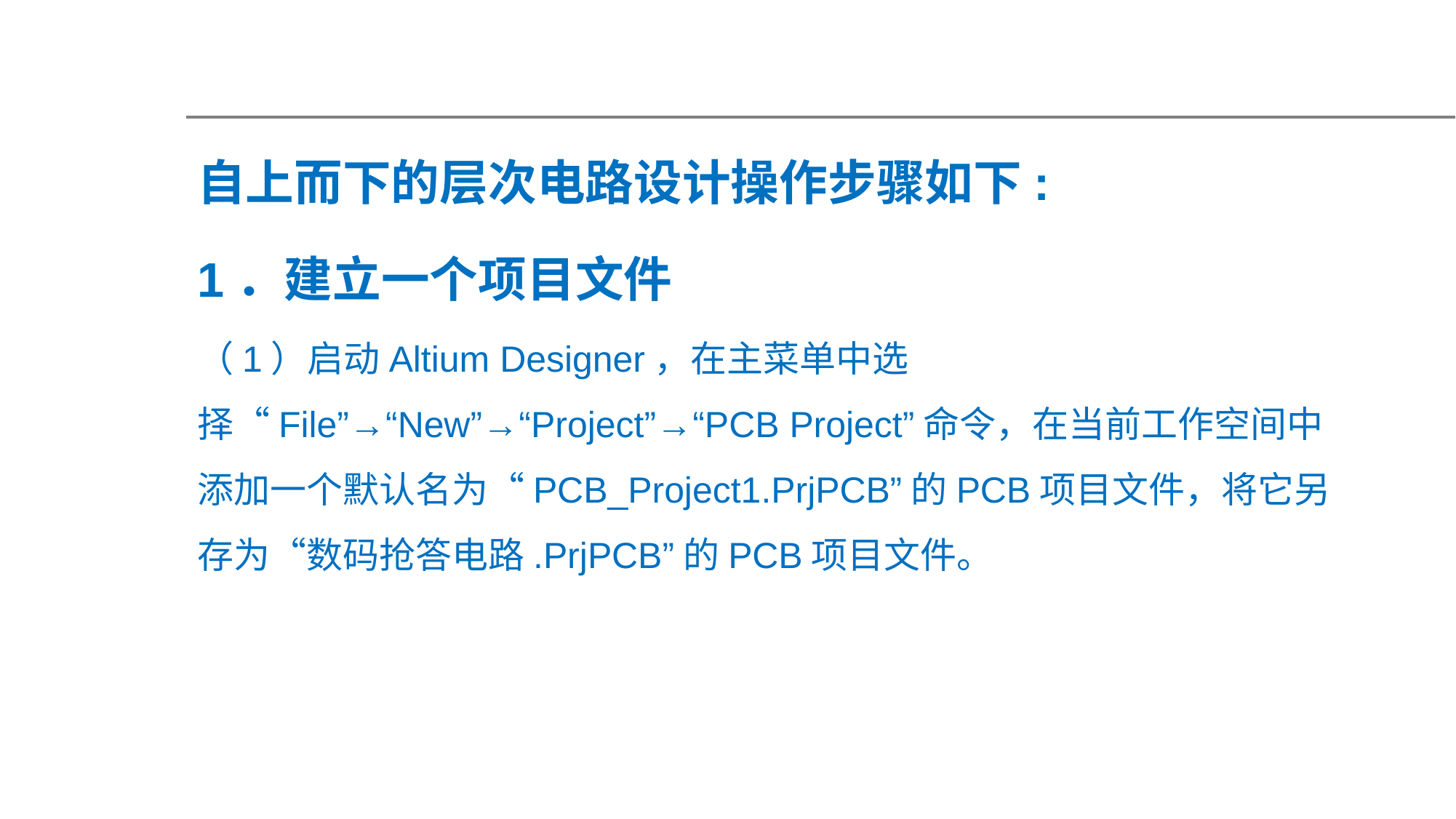

自上而下的层次电路设计操作步骤如下:
1．建立一个项目文件
（1）启动Altium Designer，在主菜单中选择“File”→“New”→“Project”→“PCB Project”命令，在当前工作空间中添加一个默认名为“PCB_Project1.PrjPCB”的PCB项目文件，将它另存为“数码抢答电路.PrjPCB”的PCB项目文件。